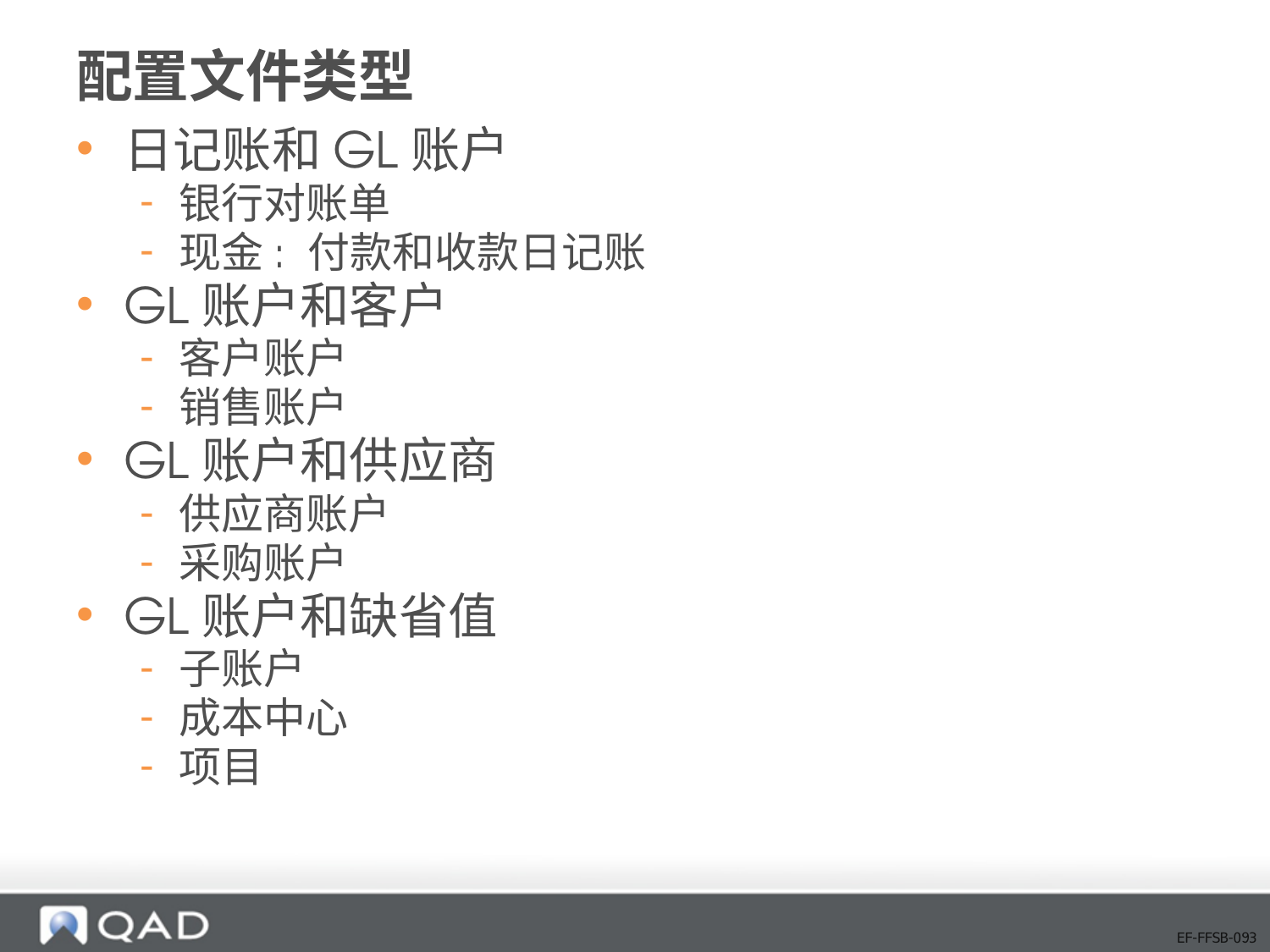

# 配置文件类型
日记账和GL账户
银行对账单
现金: 付款和收款日记账
GL账户和客户
客户账户
销售账户
GL账户和供应商
供应商账户
采购账户
GL账户和缺省值
子账户
成本中心
项目
EF-FFSB-093